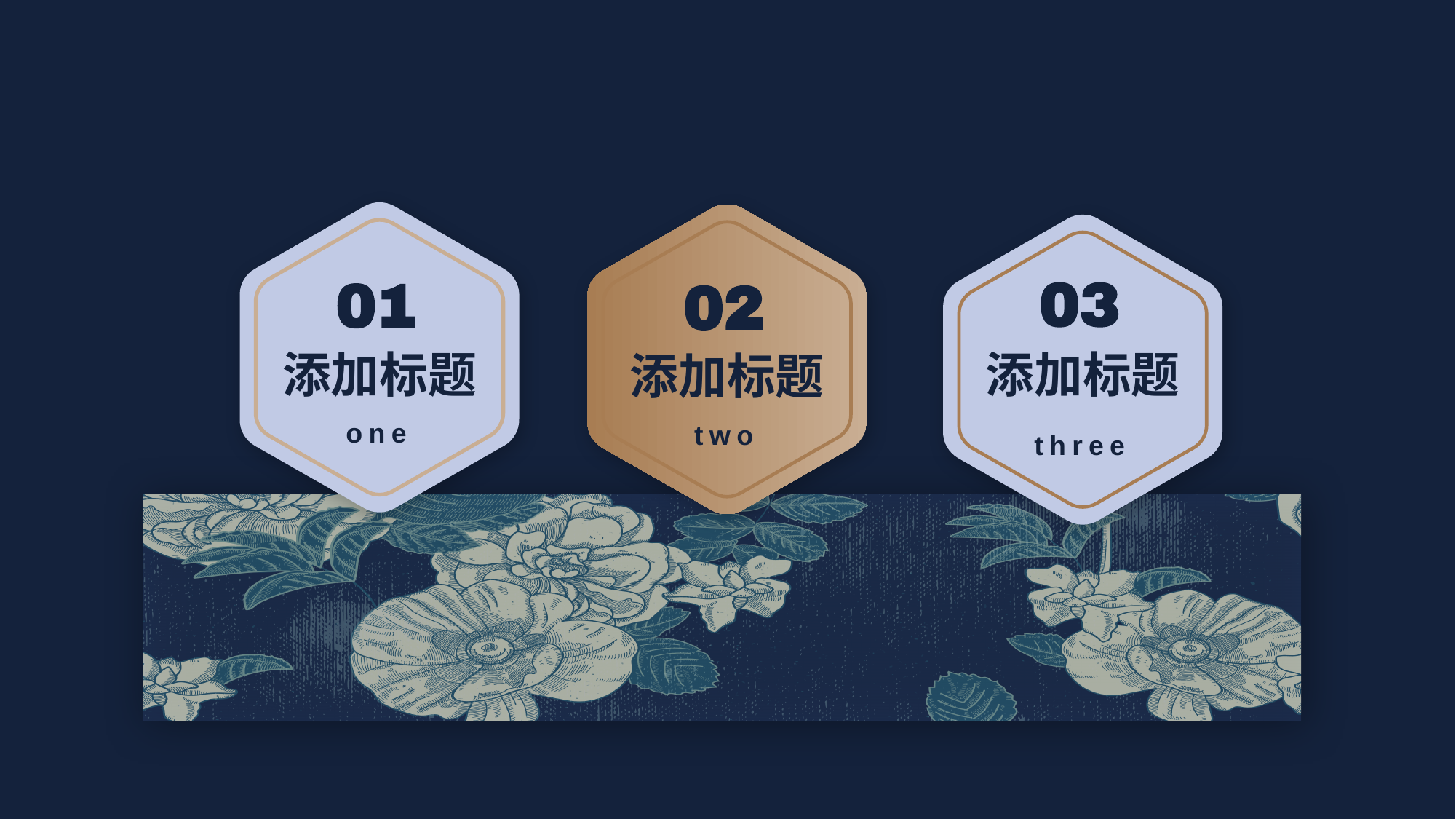

03
01
02
添加标题
添加标题
添加标题
one
two
three